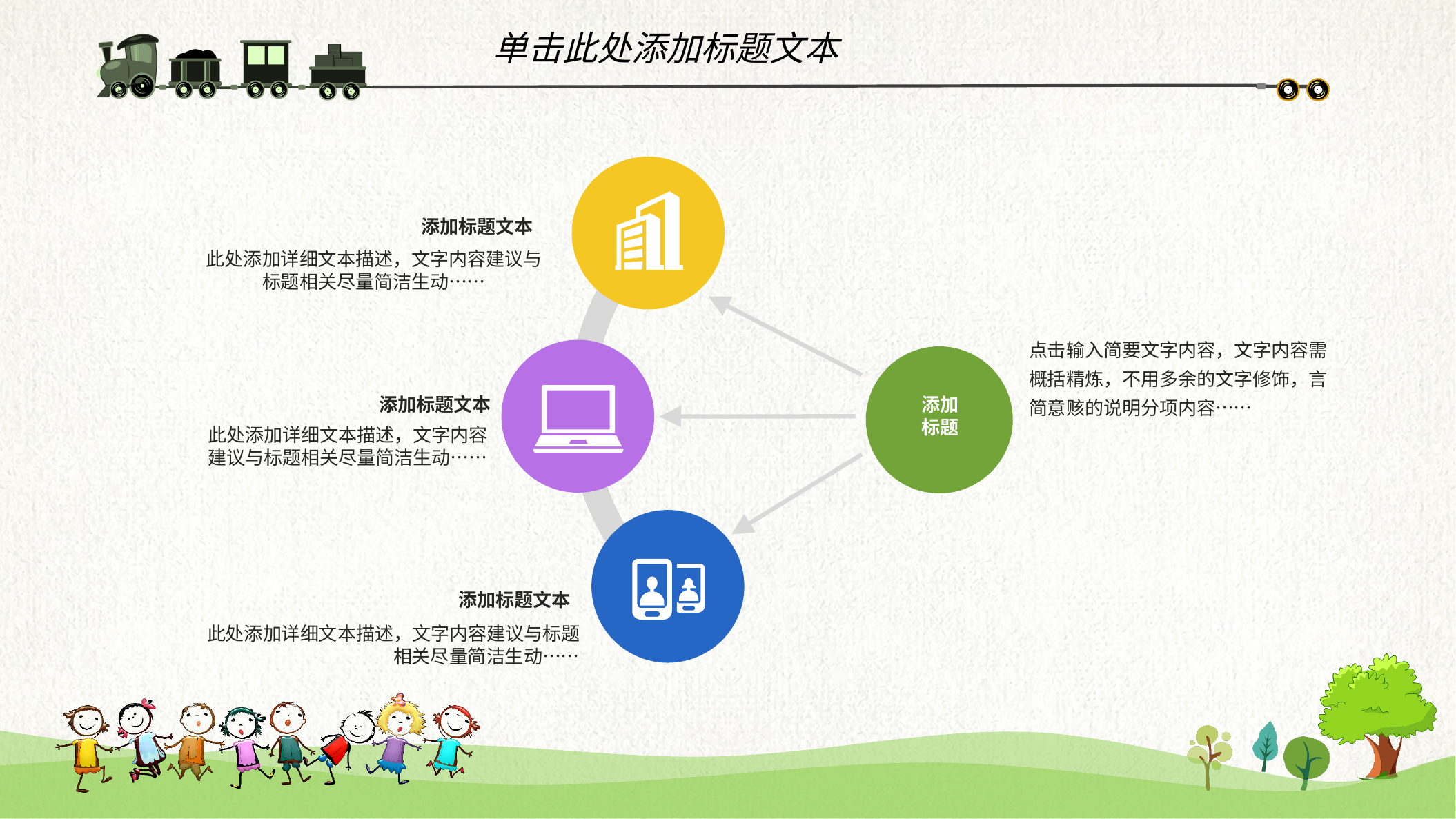

单击此处添加标题文本

添加标题文本
此处添加详细文本描述，文字内容建议与标题相关尽量简洁生动……

点击输入简要文字内容，文字内容需概括精炼，不用多余的文字修饰，言简意赅的说明分项内容……

添加标题文本
添加
标题

此处添加详细文本描述，文字内容建议与标题相关尽量简洁生动……

添加标题文本
此处添加详细文本描述，文字内容建议与标题相关尽量简洁生动……